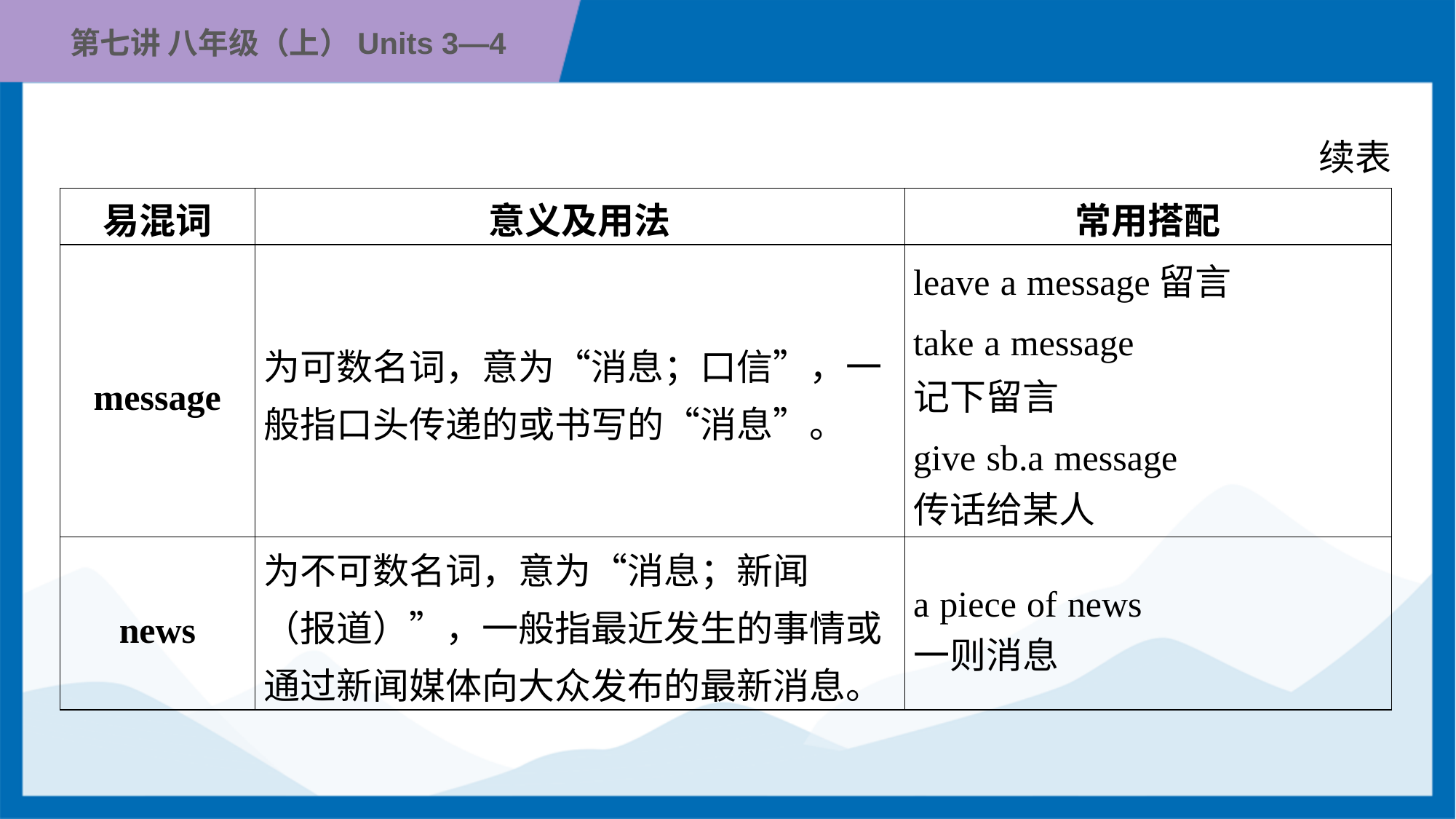

续表
| 易混词 | 意义及用法 | 常用搭配 |
| --- | --- | --- |
| message | 为可数名词，意为“消息；口信”，一般指口头传递的或书写的“消息”。 | leave a message留言 take a message 记下留言 give sb.a message 传话给某人 |
| news | 为不可数名词，意为“消息；新闻 （报道）”，一般指最近发生的事情或通过新闻媒体向大众发布的最新消息。 | a piece of news 一则消息 |